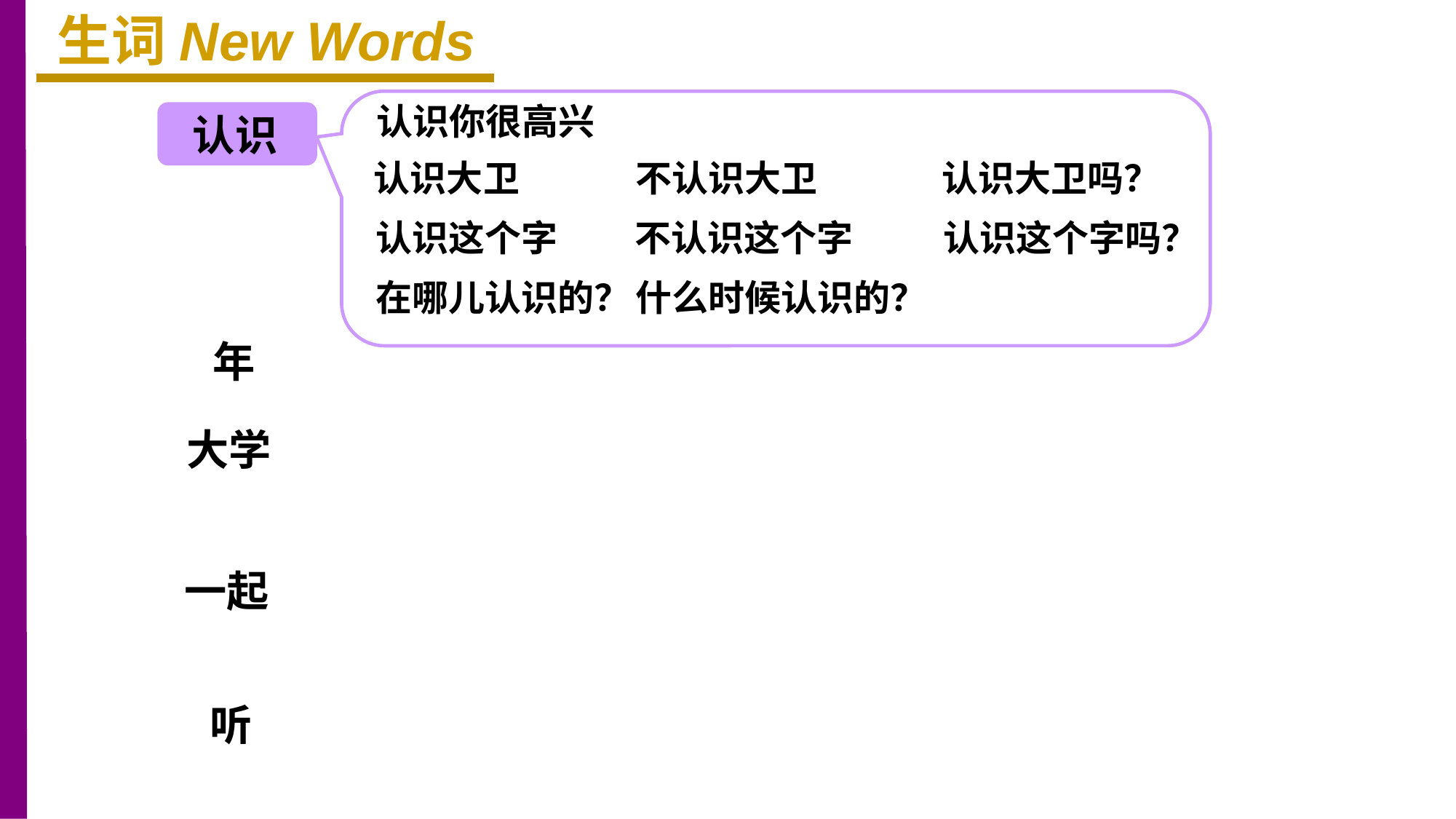

生词New Words

认识你很高兴

认识
认识大卫
不认识大卫
认识大卫吗？
认识这个字
不认识这个字
认识这个字吗？
在哪儿认识的？
什么时候认识的？
年
大学
一起
听